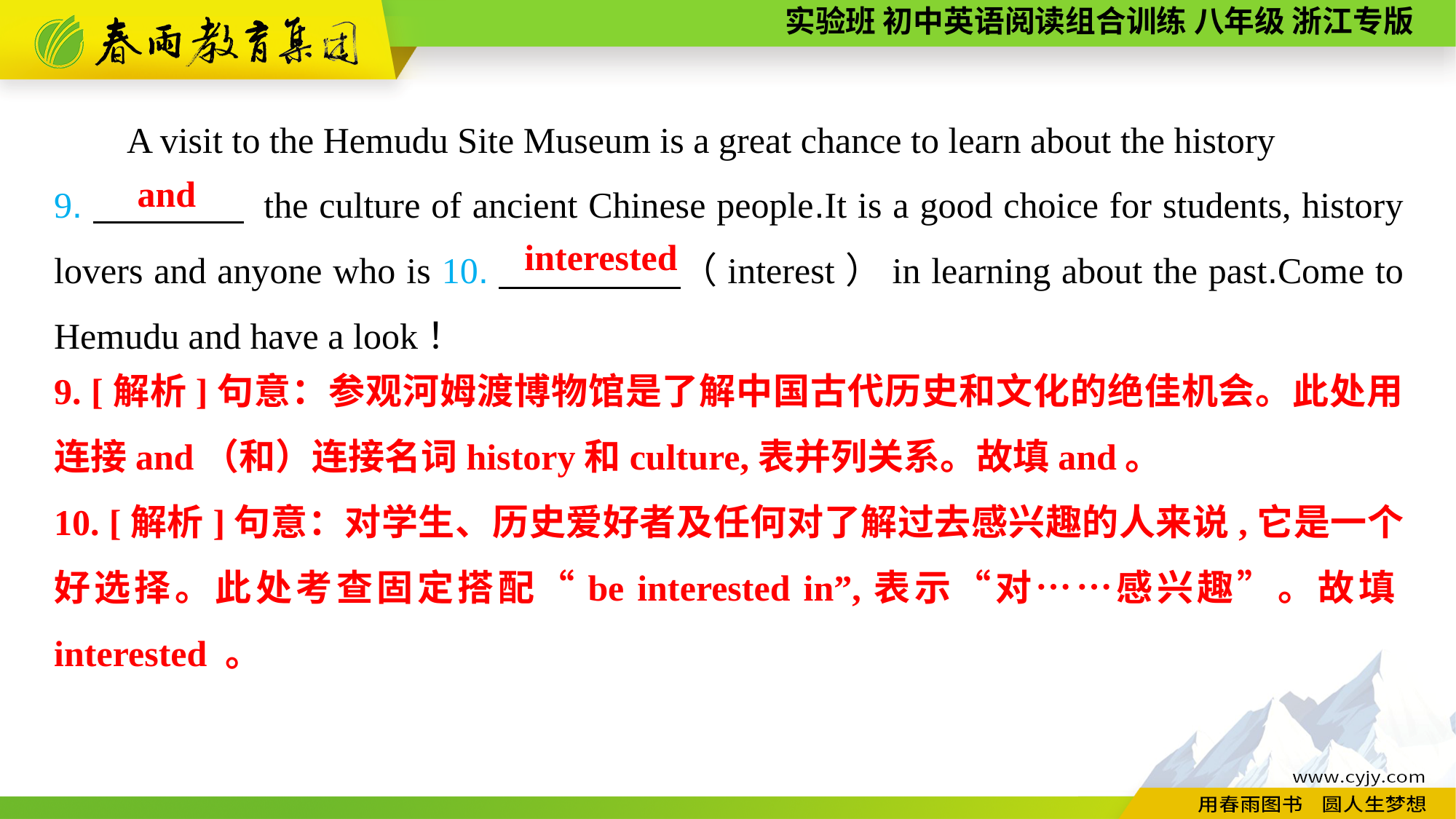

A visit to the Hemudu Site Museum is a great chance to learn about the history
9.　　　　 the culture of ancient Chinese people.It is a good choice for students, history lovers and anyone who is 10.　   　　　（interest）in learning about the past.Come to Hemudu and have a look！
and
interested
9. [解析]句意：参观河姆渡博物馆是了解中国古代历史和文化的绝佳机会。此处用连接and（和）连接名词history和culture,表并列关系。故填and。
10. [解析]句意：对学生、历史爱好者及任何对了解过去感兴趣的人来说,它是一个好选择。此处考查固定搭配“be interested in”,表示“对……感兴趣”。故填interested 。